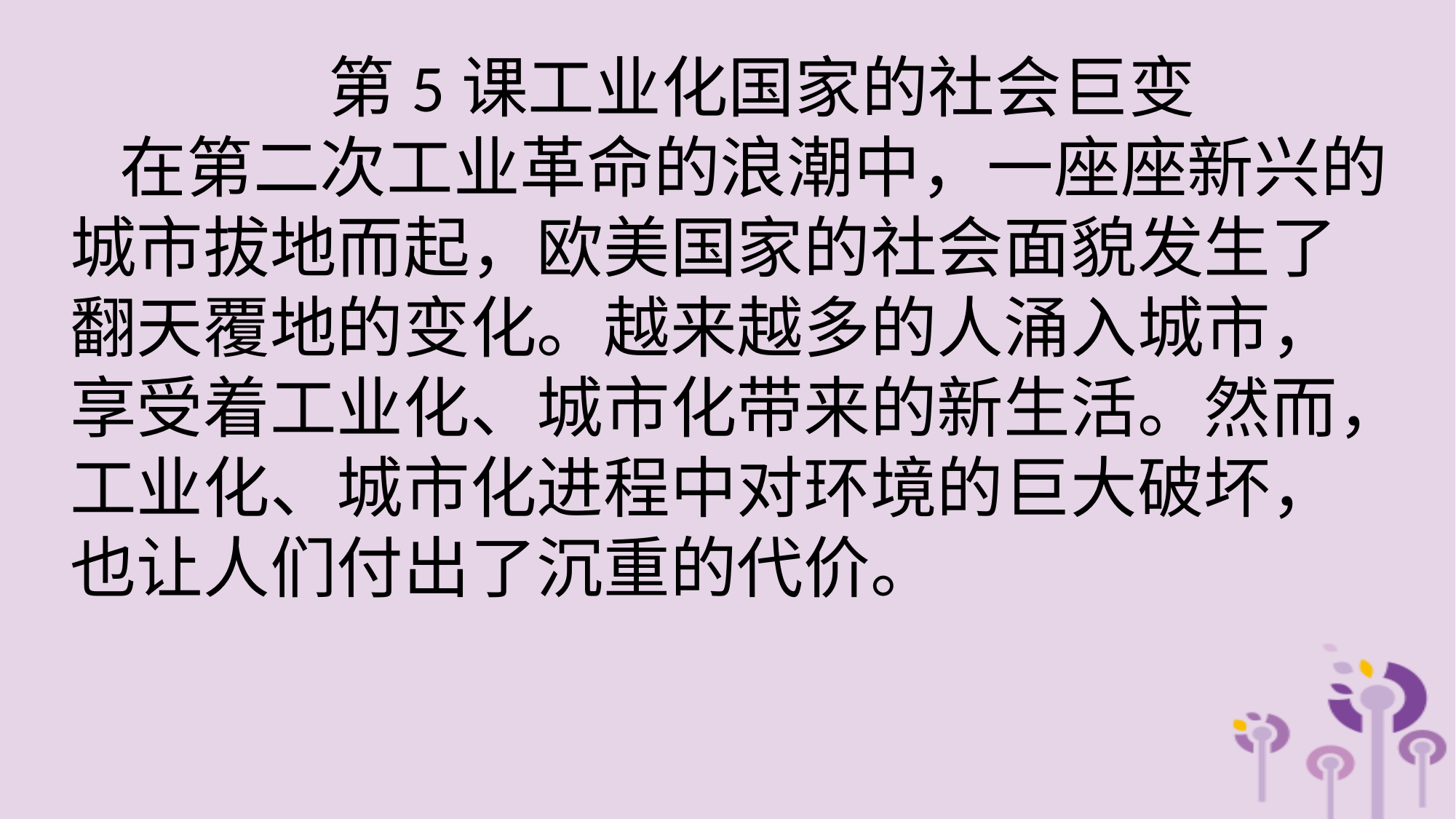

第5课工业化国家的社会巨变
在第二次工业革命的浪潮中，一座座新兴的城市拔地而起，欧美国家的社会面貌发生了翻天覆地的变化。越来越多的人涌入城市，享受着工业化、城市化带来的新生活。然而，工业化、城市化进程中对环境的巨大破坏，也让人们付出了沉重的代价。